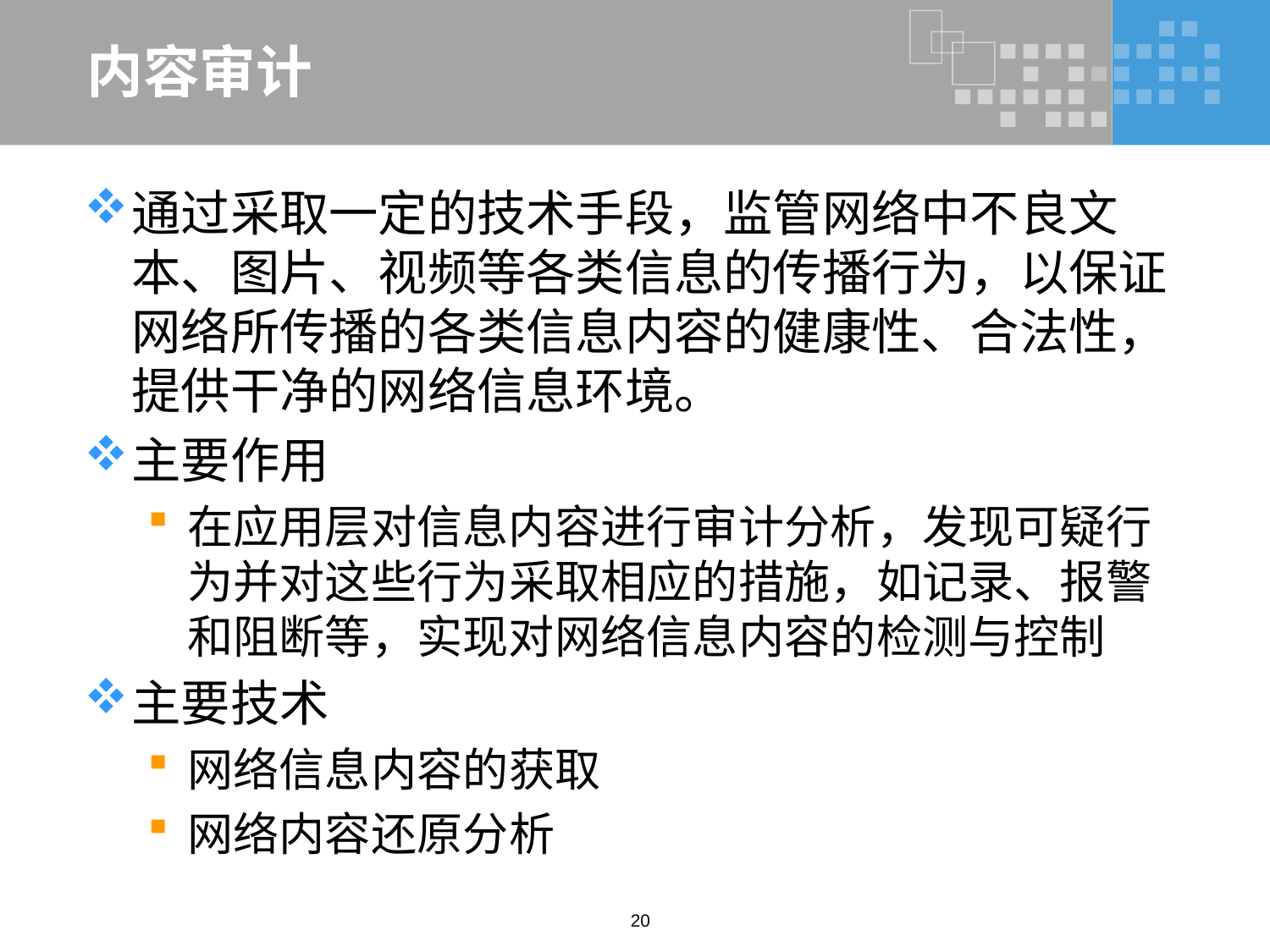

# 内容审计
通过采取一定的技术手段，监管网络中不良文本、图片、视频等各类信息的传播行为，以保证网络所传播的各类信息内容的健康性、合法性，提供干净的网络信息环境。
主要作用
在应用层对信息内容进行审计分析，发现可疑行为并对这些行为采取相应的措施，如记录、报警和阻断等，实现对网络信息内容的检测与控制
主要技术
网络信息内容的获取
网络内容还原分析
20